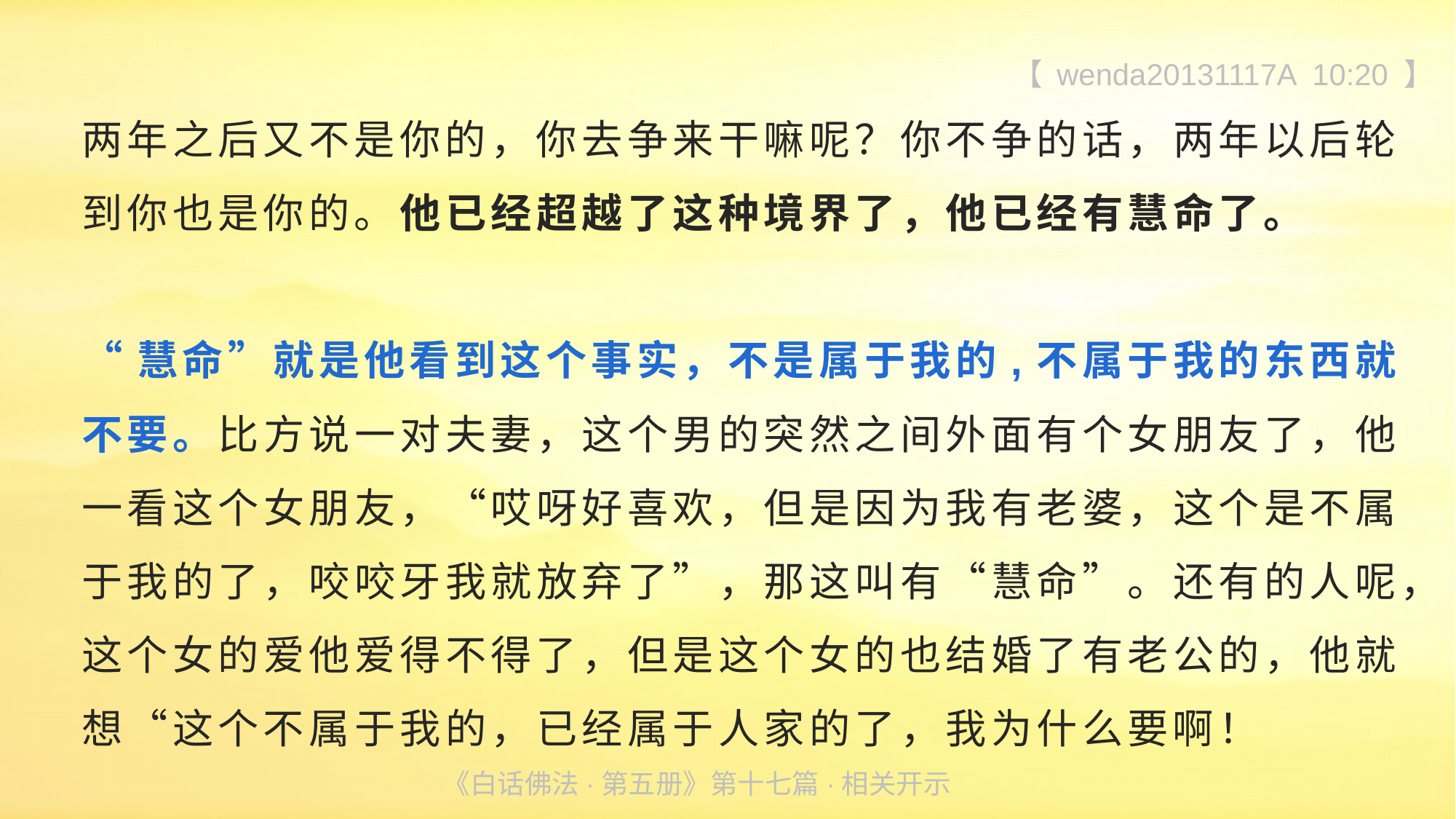

【 wenda20131117A  10:20 】
两年之后又不是你的，你去争来干嘛呢？你不争的话，两年以后轮到你也是你的。他已经超越了这种境界了，他已经有慧命了。

“慧命”就是他看到这个事实，不是属于我的,不属于我的东西就不要。比方说一对夫妻，这个男的突然之间外面有个女朋友了，他一看这个女朋友，“哎呀好喜欢，但是因为我有老婆，这个是不属于我的了，咬咬牙我就放弃了”，那这叫有“慧命”。还有的人呢，这个女的爱他爱得不得了，但是这个女的也结婚了有老公的，他就想“这个不属于我的，已经属于人家的了，我为什么要啊！
《白话佛法·第五册》第十七篇·相关开示